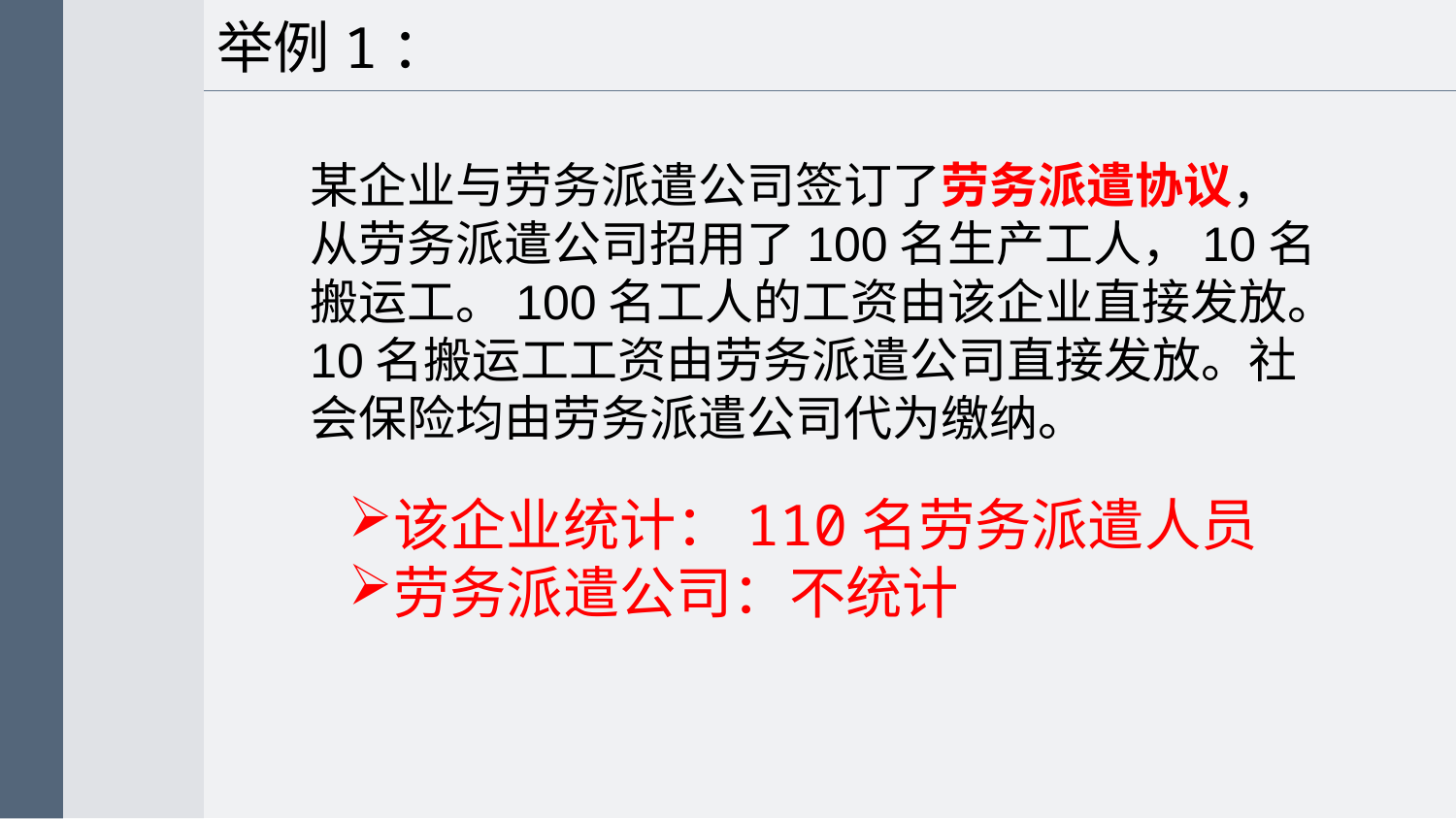

举例1：
某企业与劳务派遣公司签订了劳务派遣协议，从劳务派遣公司招用了100名生产工人，10名搬运工。100名工人的工资由该企业直接发放。10名搬运工工资由劳务派遣公司直接发放。社会保险均由劳务派遣公司代为缴纳。

该企业统计：110名劳务派遣人员
劳务派遣公司：不统计